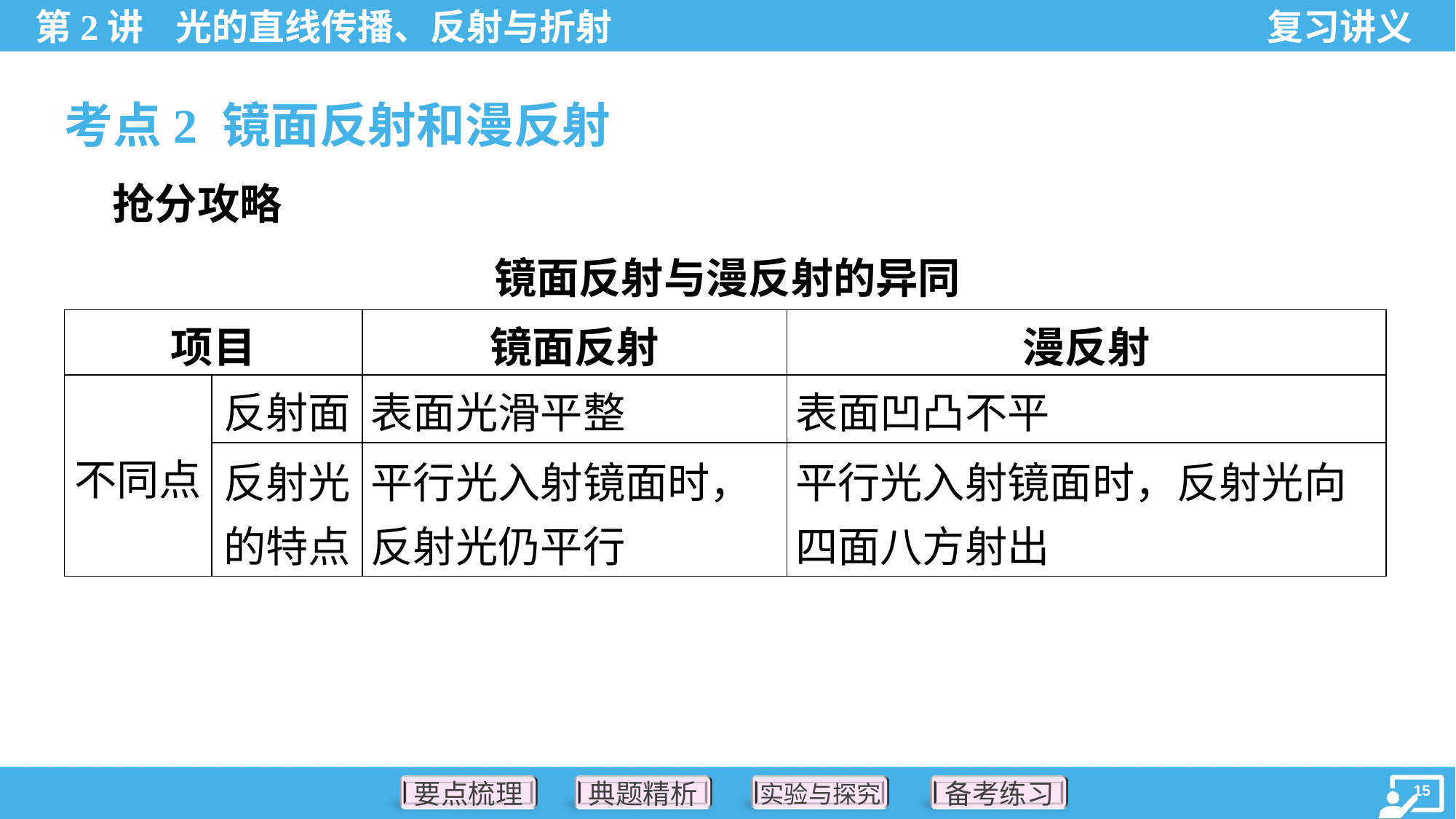

考点2 镜面反射和漫反射
    抢分攻略
镜面反射与漫反射的异同
| 项目 |  | 镜面反射 | 漫反射 |
| --- | --- | --- | --- |
| 不同点 | 反射面 | 表面光滑平整 | 表面凹凸不平 |
|  | 反射光 的特点 | 平行光入射镜面时， 反射光仍平行 | 平行光入射镜面时，反射光向 四面八方射出 |